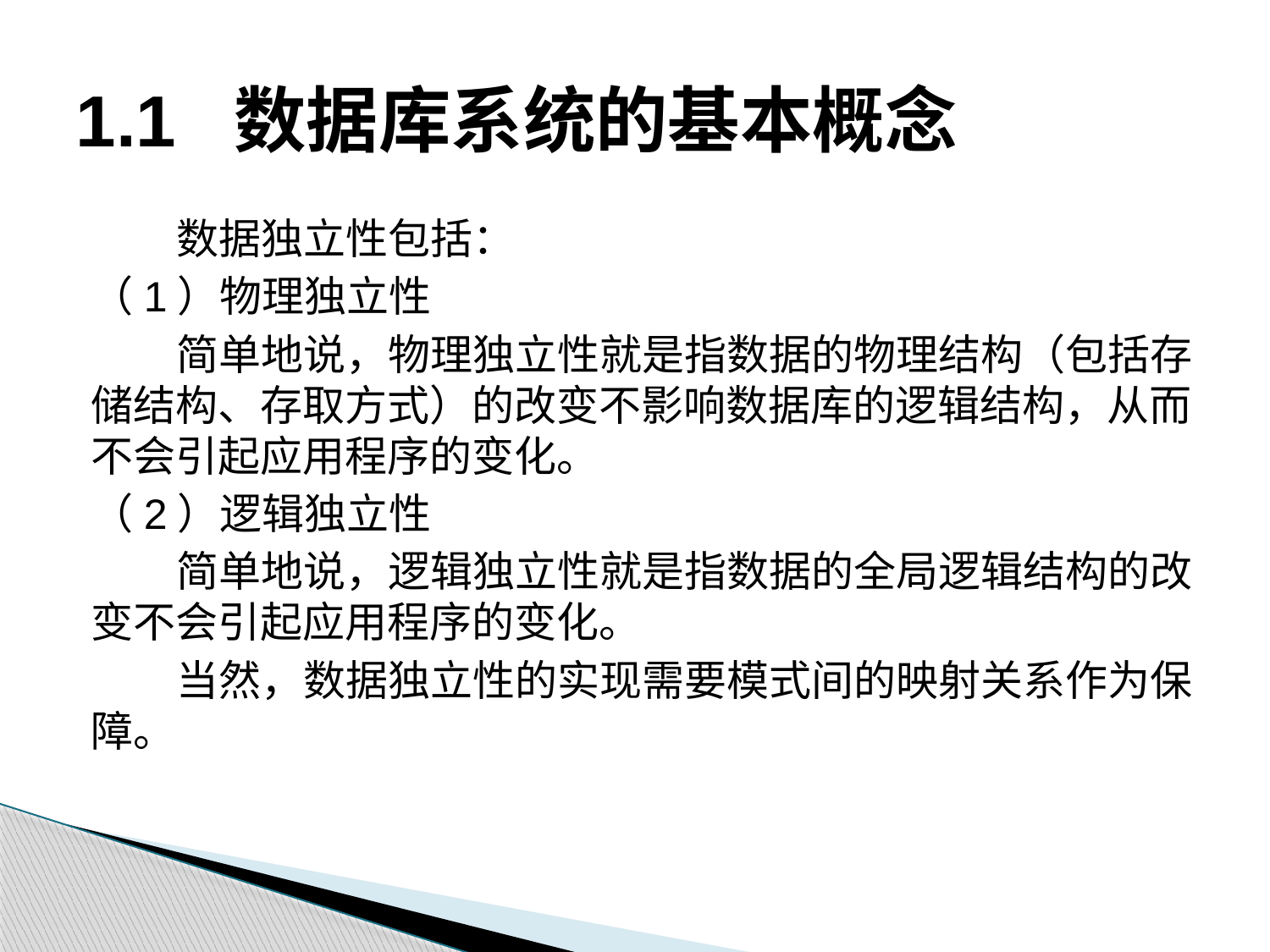

# 1.1  数据库系统的基本概念
数据独立性包括：
（1）物理独立性
简单地说，物理独立性就是指数据的物理结构（包括存储结构、存取方式）的改变不影响数据库的逻辑结构，从而不会引起应用程序的变化。
（2）逻辑独立性
简单地说，逻辑独立性就是指数据的全局逻辑结构的改变不会引起应用程序的变化。
当然，数据独立性的实现需要模式间的映射关系作为保障。